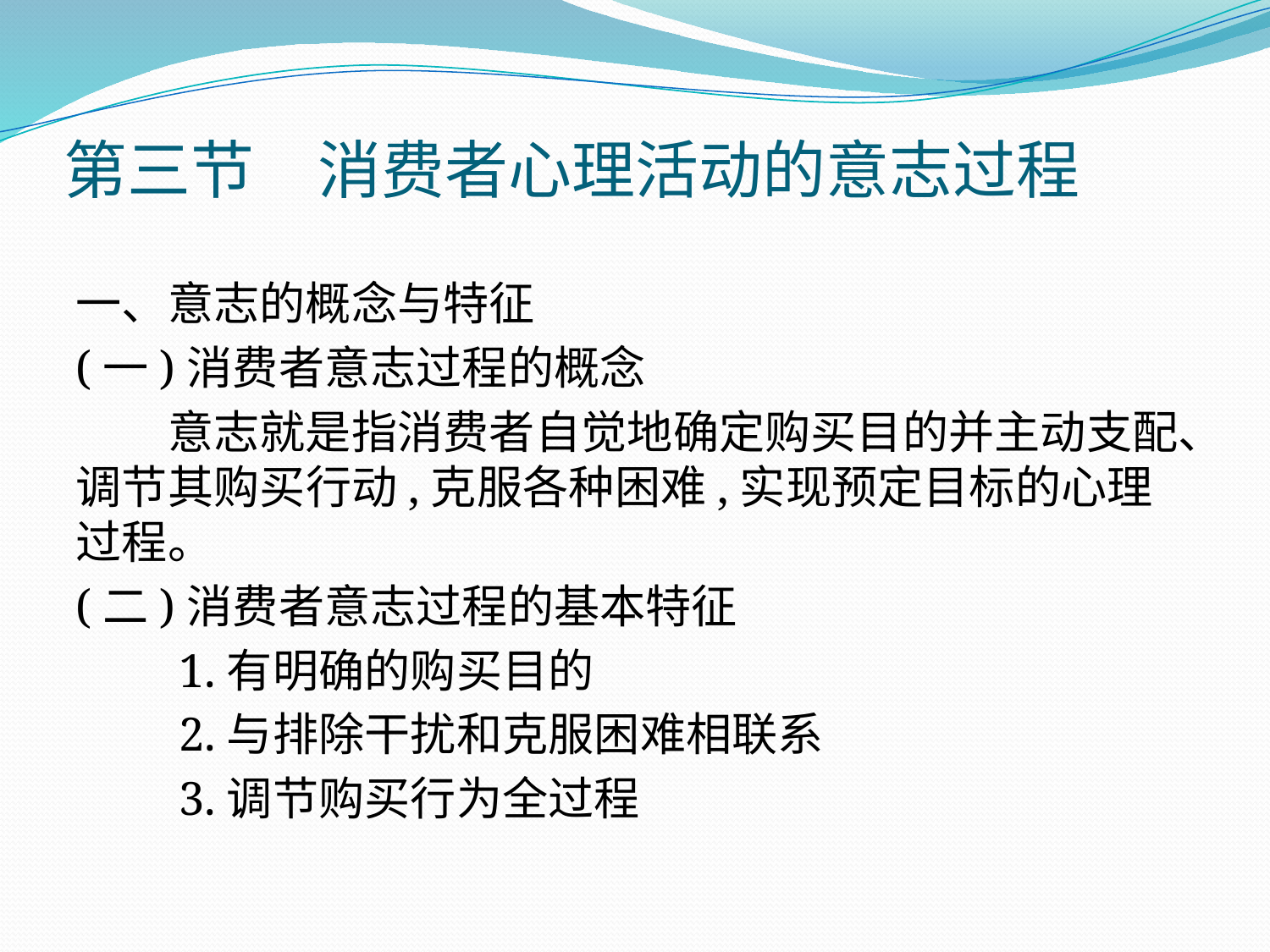

# 第三节　消费者心理活动的意志过程
一、意志的概念与特征
(一)消费者意志过程的概念
　　意志就是指消费者自觉地确定购买目的并主动支配、调节其购买行动,克服各种困难,实现预定目标的心理过程。
(二)消费者意志过程的基本特征
　　1.有明确的购买目的
　　2.与排除干扰和克服困难相联系
　　3.调节购买行为全过程